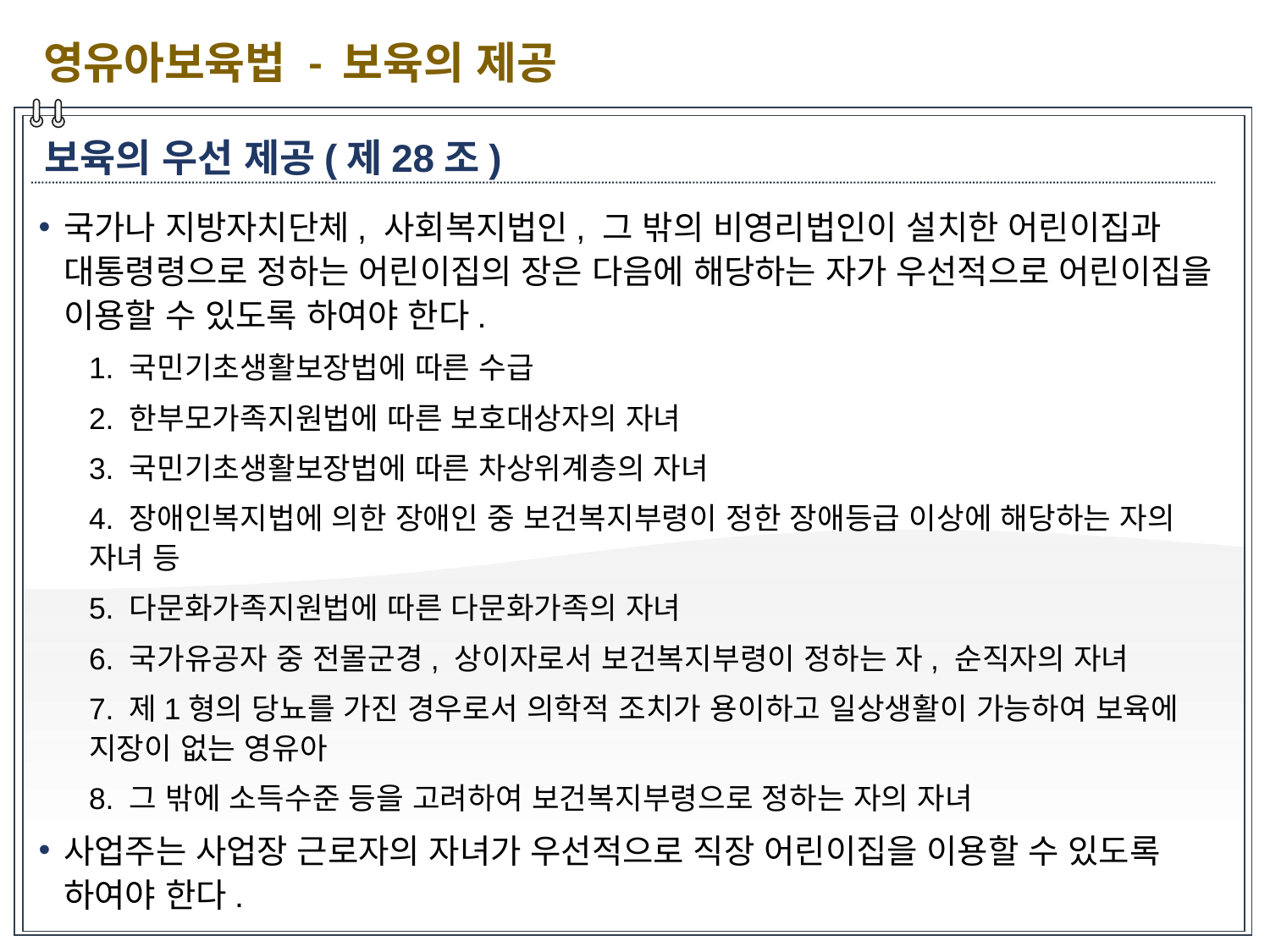

영유아보육법 - 보육의 제공

보육의 우선 제공(제28조)

국가나 지방자치단체, 사회복지법인, 그 밖의 비영리법인이 설치한 어린이집과 대통령령으로 정하는 어린이집의 장은 다음에 해당하는 자가 우선적으로 어린이집을 이용할 수 있도록 하여야 한다.
1. 국민기초생활보장법에 따른 수급
2. 한부모가족지원법에 따른 보호대상자의 자녀
3. 국민기초생활보장법에 따른 차상위계층의 자녀
4. 장애인복지법에 의한 장애인 중 보건복지부령이 정한 장애등급 이상에 해당하는 자의 자녀 등
5. 다문화가족지원법에 따른 다문화가족의 자녀
6. 국가유공자 중 전몰군경, 상이자로서 보건복지부령이 정하는 자, 순직자의 자녀
7. 제1형의 당뇨를 가진 경우로서 의학적 조치가 용이하고 일상생활이 가능하여 보육에 지장이 없는 영유아
8. 그 밖에 소득수준 등을 고려하여 보건복지부령으로 정하는 자의 자녀
사업주는 사업장 근로자의 자녀가 우선적으로 직장 어린이집을 이용할 수 있도록 하여야 한다.